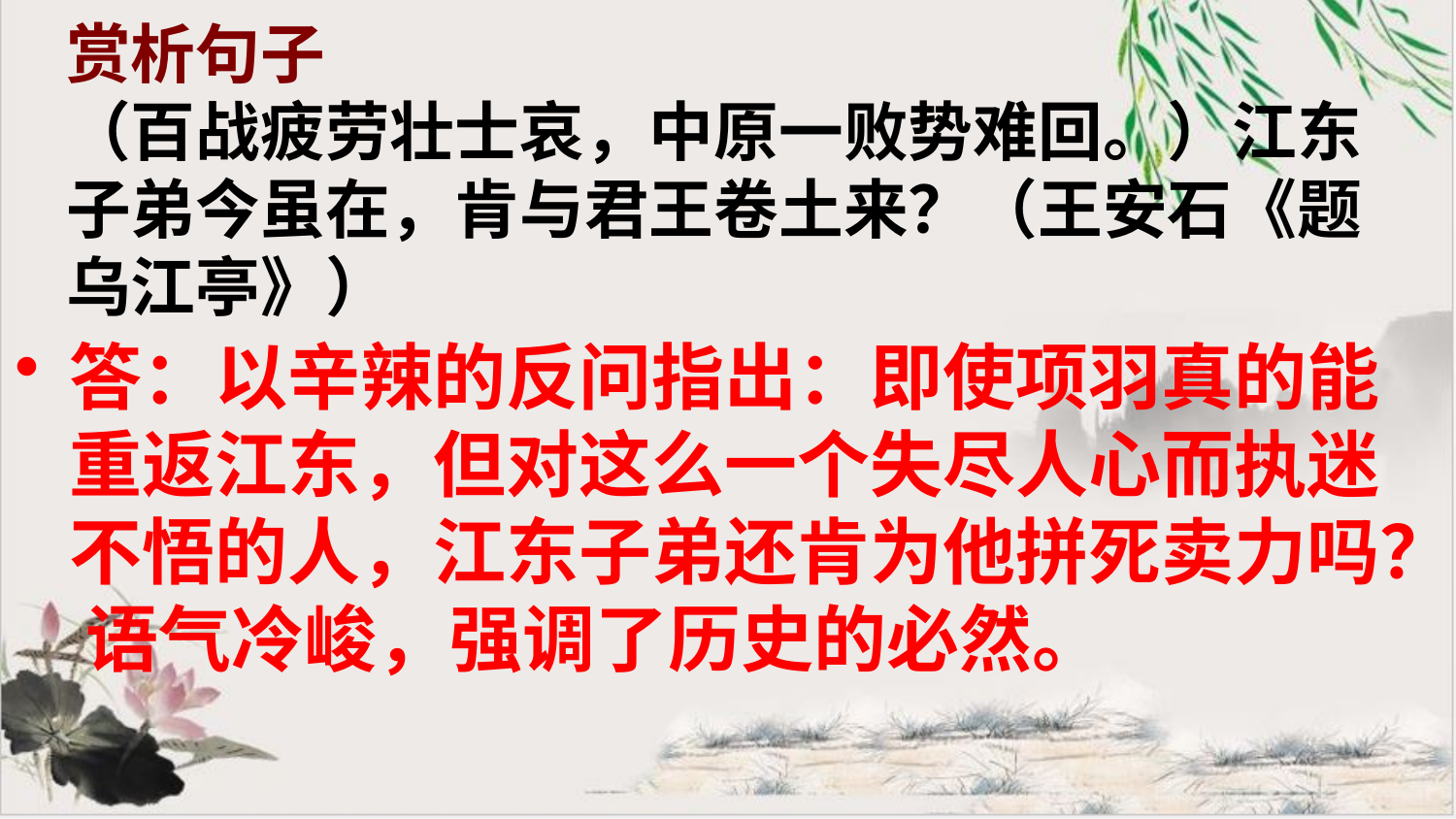

# 赏析句子 （百战疲劳壮士哀，中原一败势难回。）江东子弟今虽在，肯与君王卷土来？（王安石《题乌江亭》）
答：以辛辣的反问指出：即使项羽真的能重返江东，但对这么一个失尽人心而执迷不悟的人，江东子弟还肯为他拼死卖力吗？ 语气冷峻，强调了历史的必然。